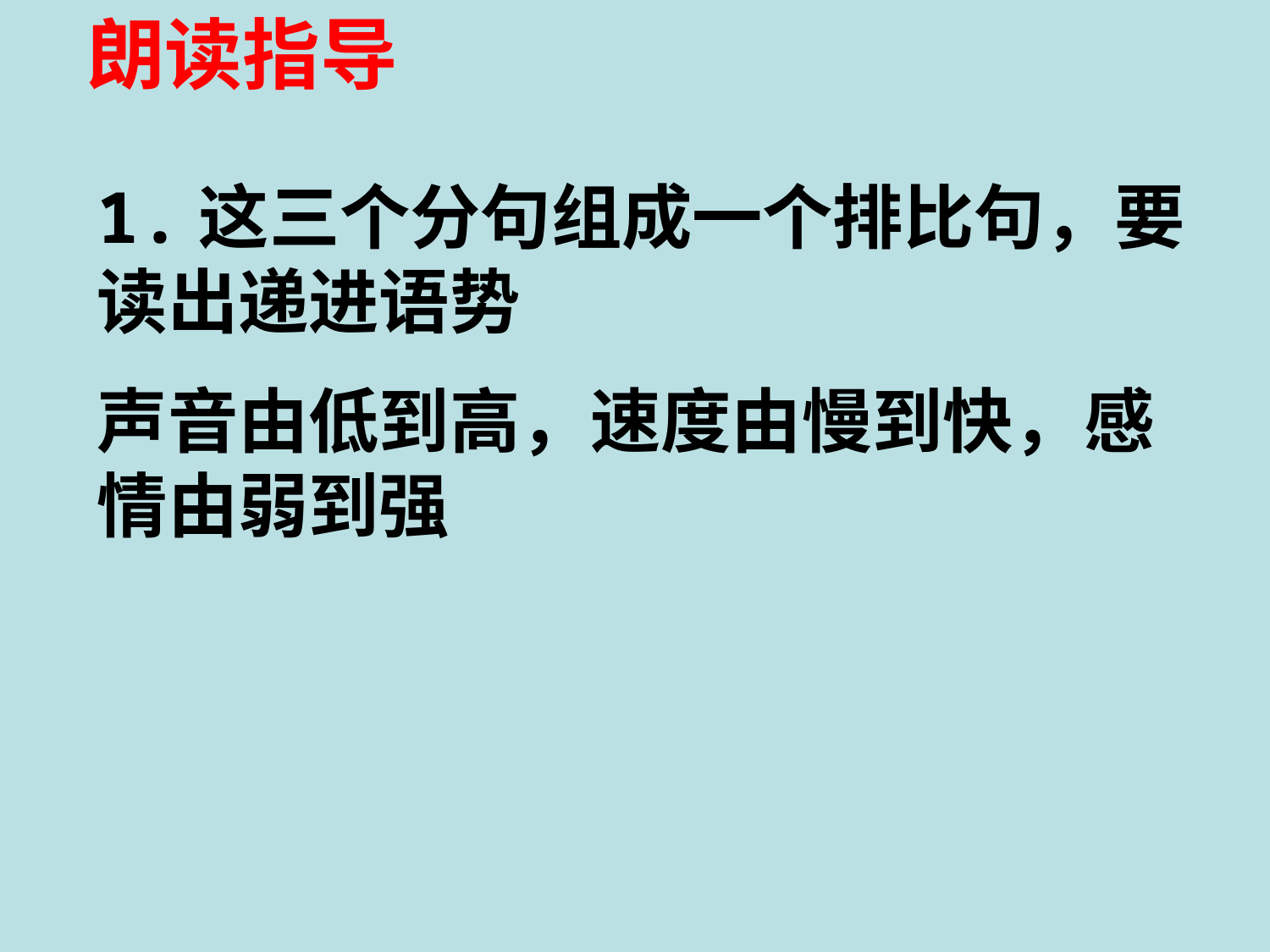

朗读指导
1.这三个分句组成一个排比句，要读出递进语势
声音由低到高，速度由慢到快，感情由弱到强